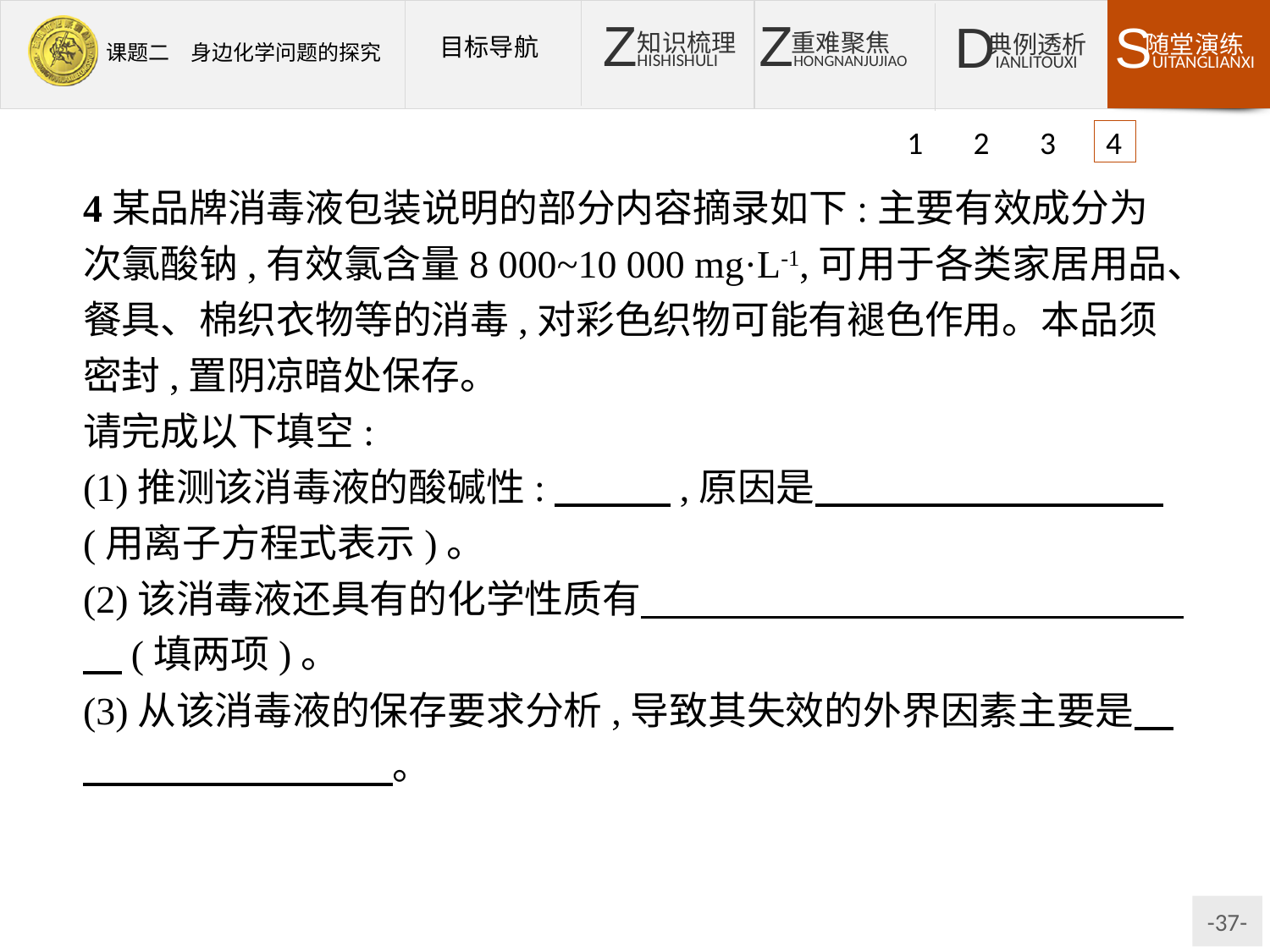

1       2       3       4

4某品牌消毒液包装说明的部分内容摘录如下:主要有效成分为次氯酸钠,有效氯含量8 000~10 000 mg·L-1,可用于各类家居用品、餐具、棉织衣物等的消毒,对彩色织物可能有褪色作用。本品须密封,置阴凉暗处保存。
请完成以下填空:
(1)推测该消毒液的酸碱性:　　　,原因是　　　　　　　　　(用离子方程式表示)。
(2)该消毒液还具有的化学性质有　　　　　　　　　　　　　　　(填两项)。
(3)从该消毒液的保存要求分析,导致其失效的外界因素主要是　　　　　　　　　。